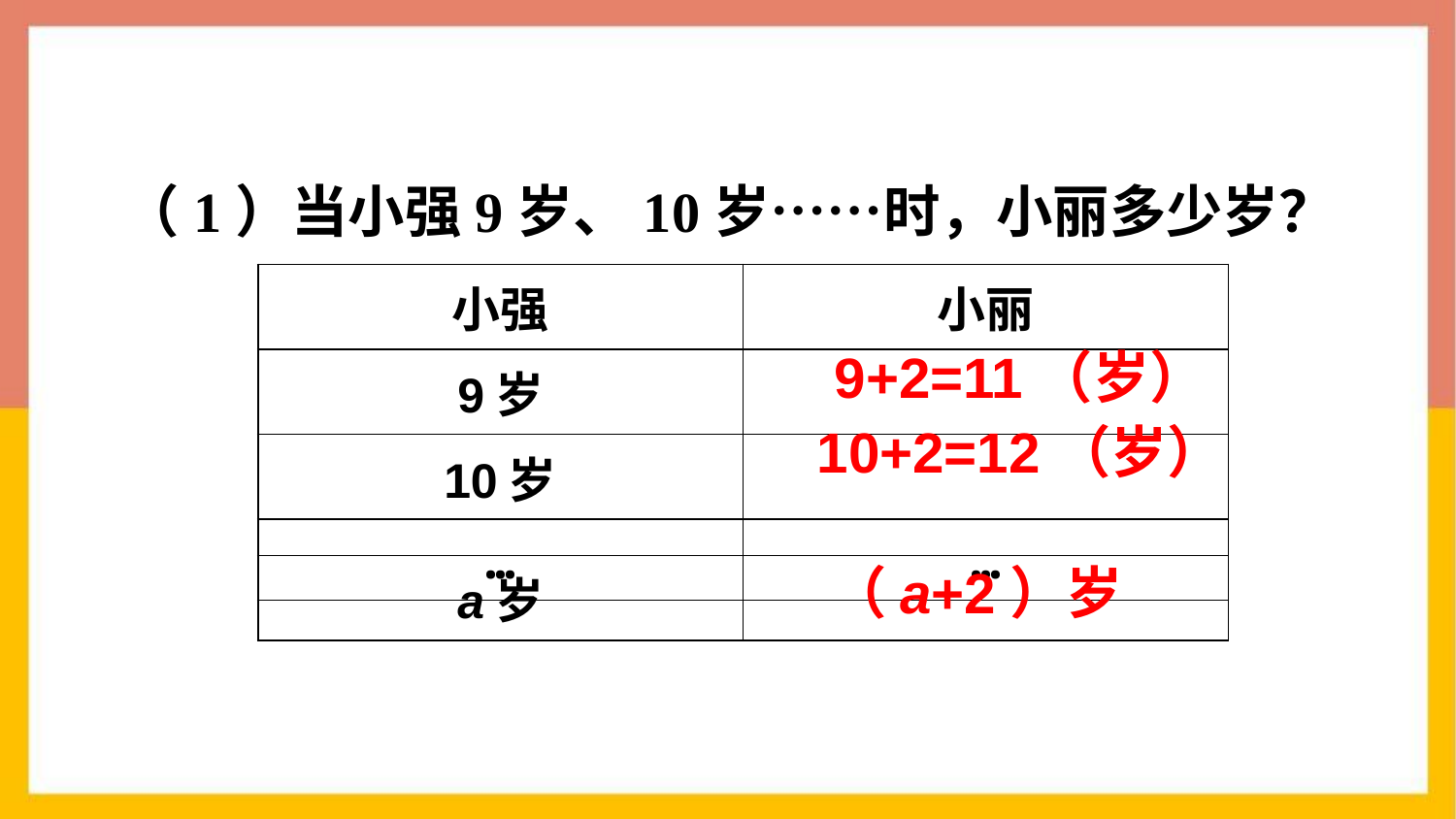

（1）当小强9岁、10岁……时，小丽多少岁？
| 小强 | 小丽 |
| --- | --- |
| 9岁 |  |
| 10岁 |  |
| … | … |
9+2=11（岁）
10+2=12（岁）
（a+2）岁
| a岁 |  |
| --- | --- |